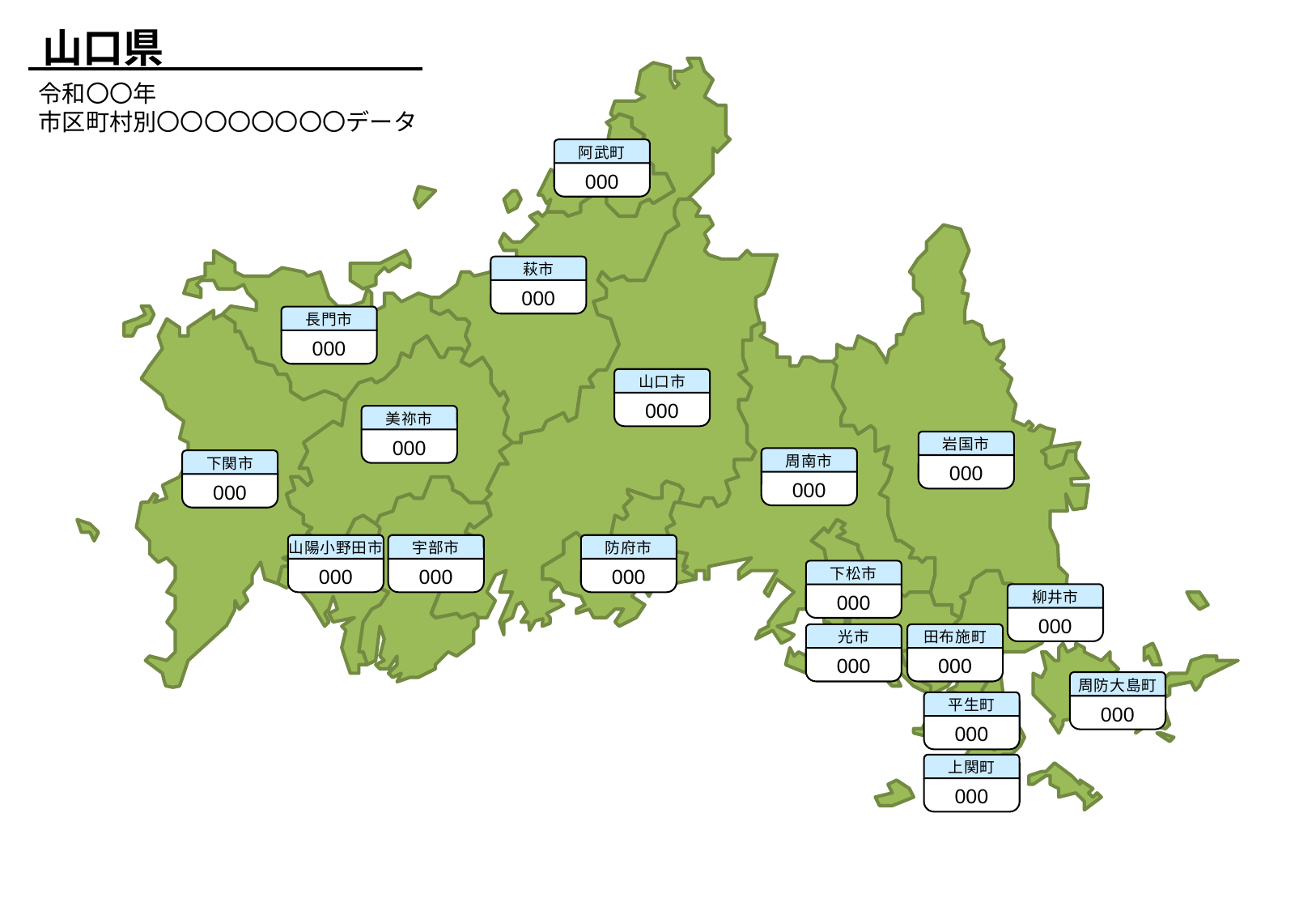

山口県

令和〇〇年
市区町村別〇〇〇〇〇〇〇〇データ
阿武町
000
萩市
000
長門市
000
山口市
000
美祢市
000
岩国市
000
周南市
000
下関市
000
山陽小野田市
000
宇部市
000
防府市
000
下松市
000
柳井市
000
光市
000
田布施町
000
周防大島町
000
平生町
000
上関町
000